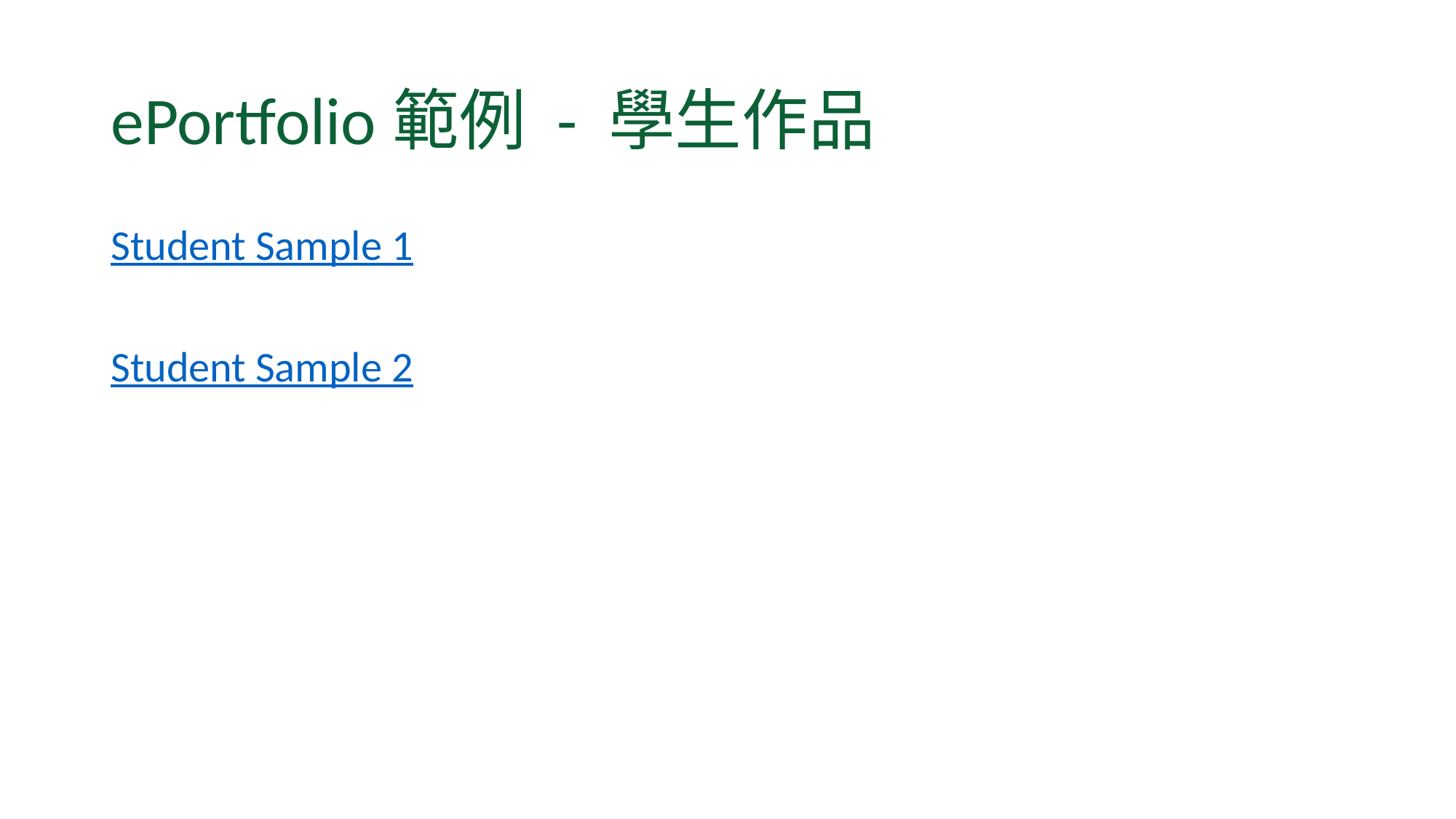

# ePortfolio範例 - 學生作品
Student Sample 1

Student Sample 2